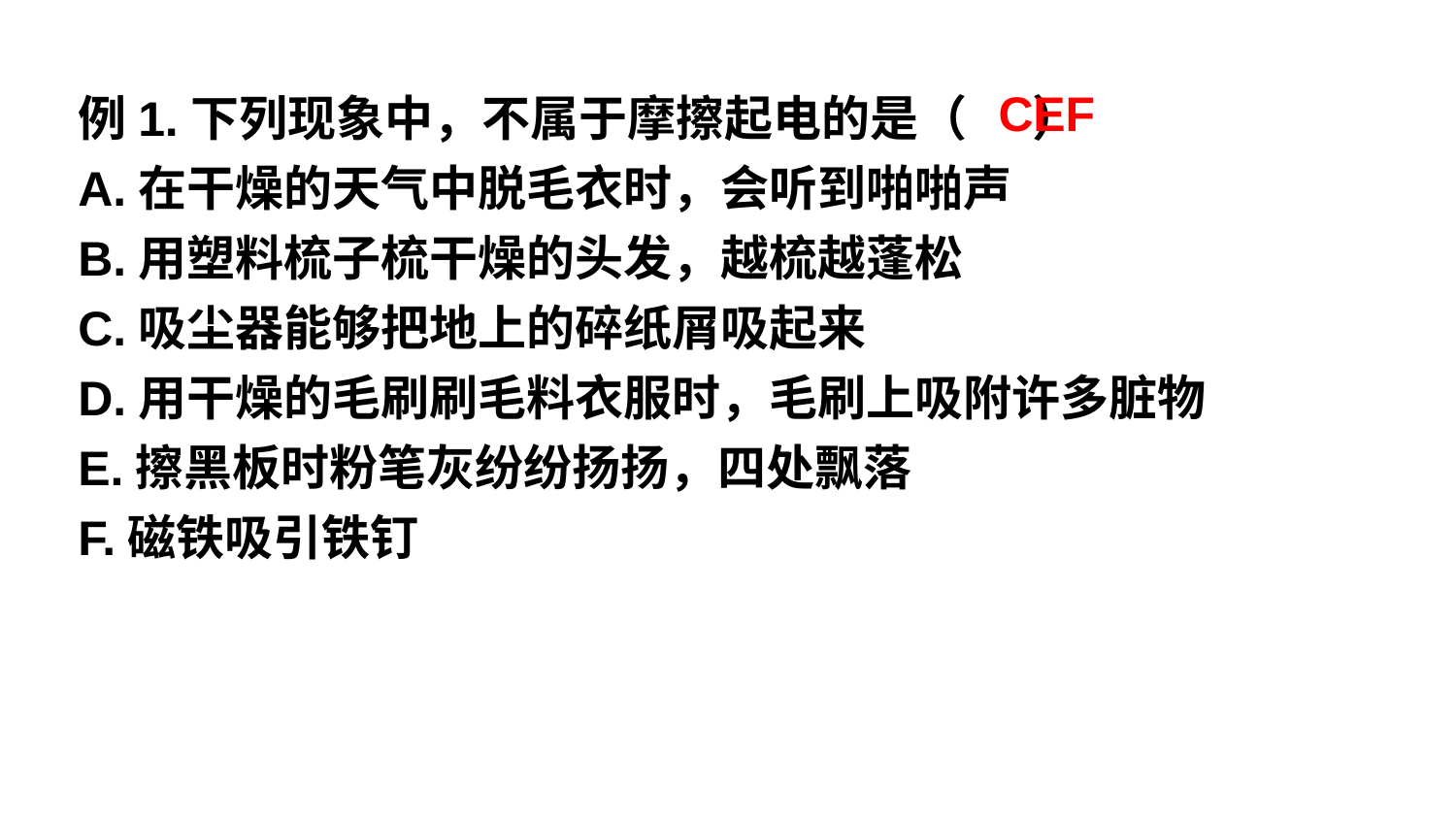

例1.下列现象中，不属于摩擦起电的是（      ）
A.在干燥的天气中脱毛衣时，会听到啪啪声
B.用塑料梳子梳干燥的头发，越梳越蓬松
C.吸尘器能够把地上的碎纸屑吸起来
D.用干燥的毛刷刷毛料衣服时，毛刷上吸附许多脏物
E.擦黑板时粉笔灰纷纷扬扬，四处飘落
F.磁铁吸引铁钉
CEF